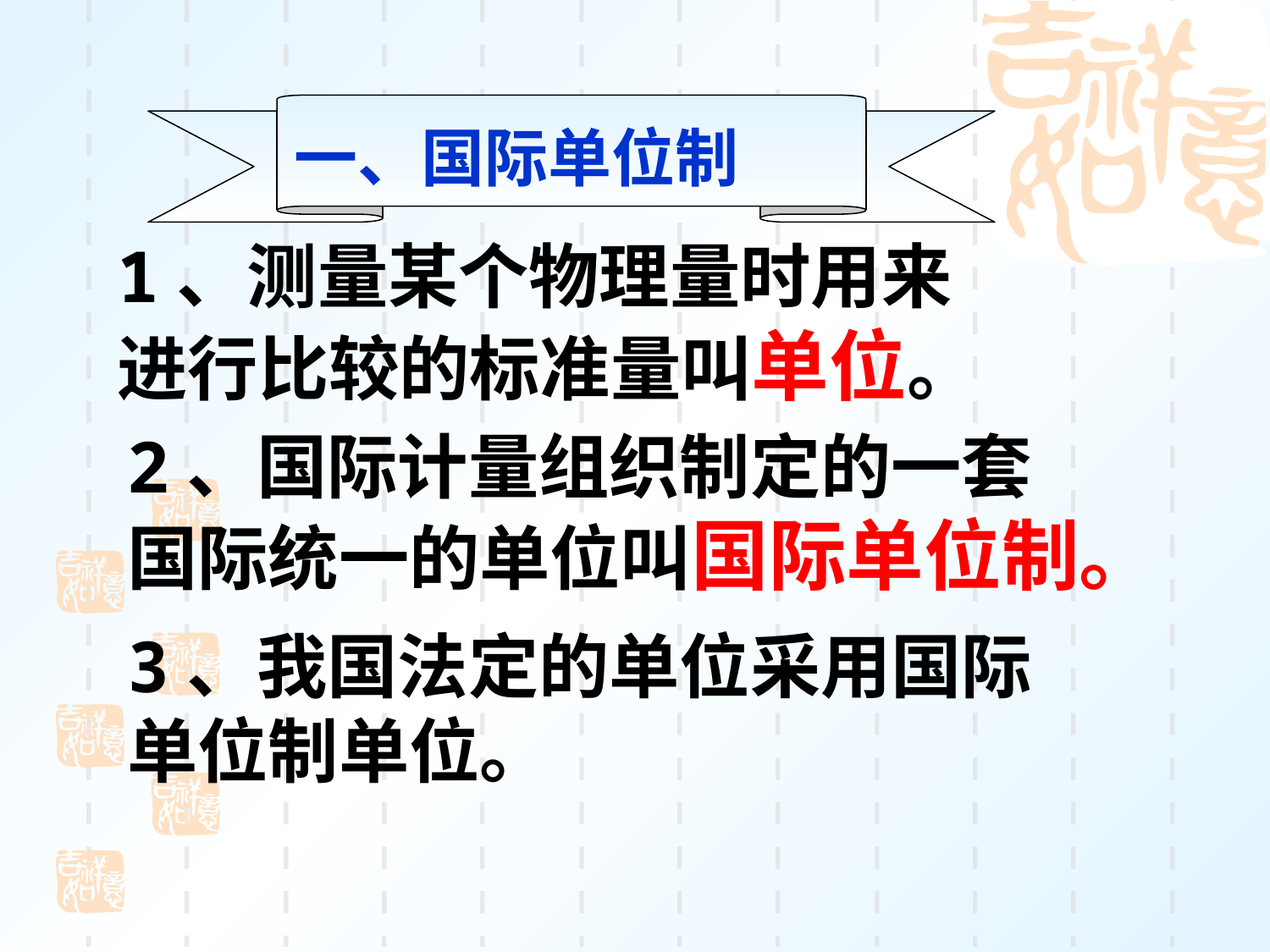

一、国际单位制
1、测量某个物理量时用来进行比较的标准量叫单位。
2、国际计量组织制定的一套国际统一的单位叫国际单位制。
3、我国法定的单位采用国际单位制单位。